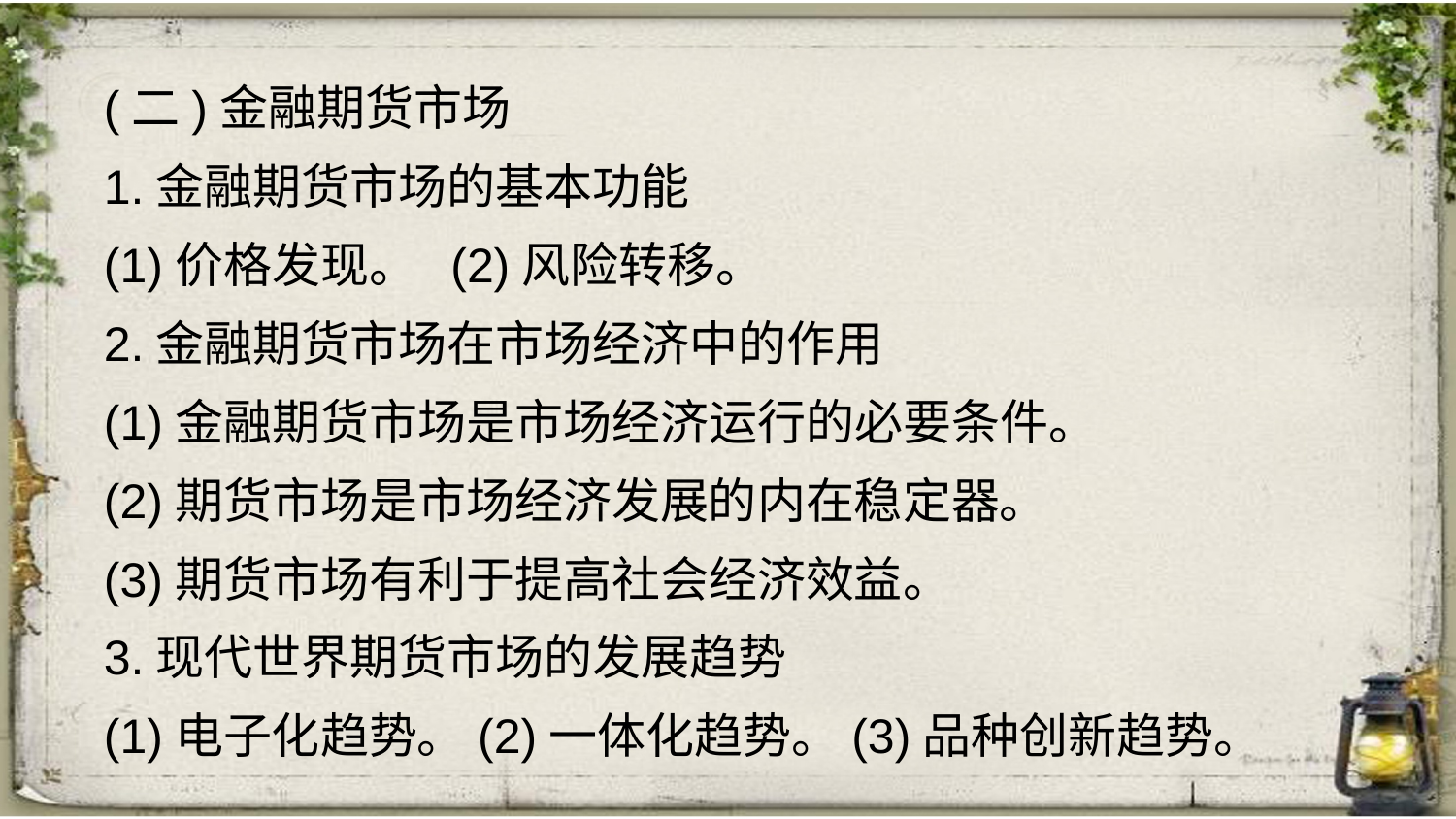

(二)金融期货市场
1.金融期货市场的基本功能
(1)价格发现。  (2)风险转移。
2.金融期货市场在市场经济中的作用
(1)金融期货市场是市场经济运行的必要条件。
(2)期货市场是市场经济发展的内在稳定器。
(3)期货市场有利于提高社会经济效益。
3.现代世界期货市场的发展趋势
(1)电子化趋势。(2)一体化趋势。(3)品种创新趋势。